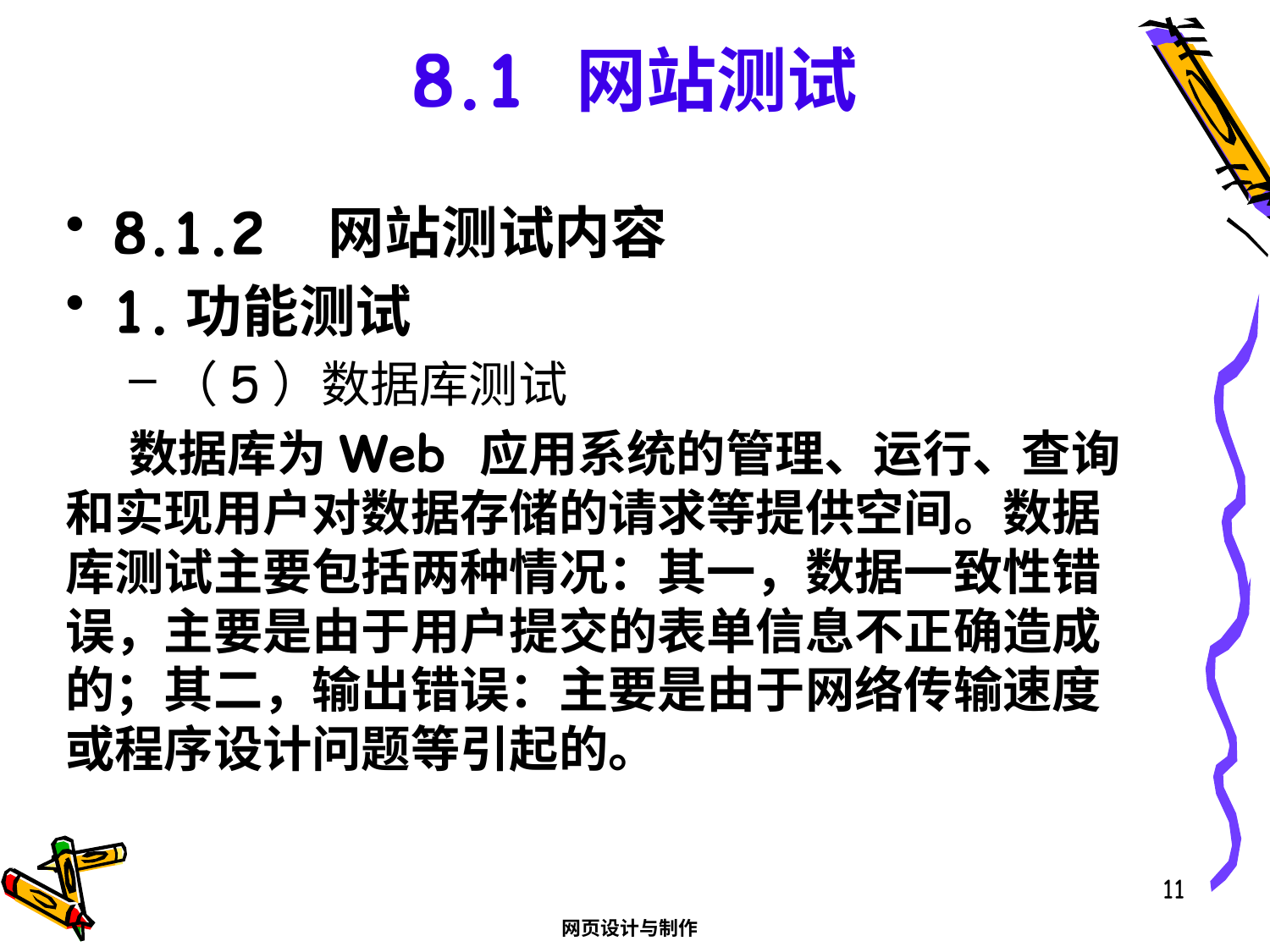

# 8.1 网站测试
8.1.2  网站测试内容
1.功能测试
（5）数据库测试
数据库为Web 应用系统的管理、运行、查询和实现用户对数据存储的请求等提供空间。数据库测试主要包括两种情况：其一，数据一致性错误，主要是由于用户提交的表单信息不正确造成的；其二，输出错误：主要是由于网络传输速度或程序设计问题等引起的。
11
网页设计与制作